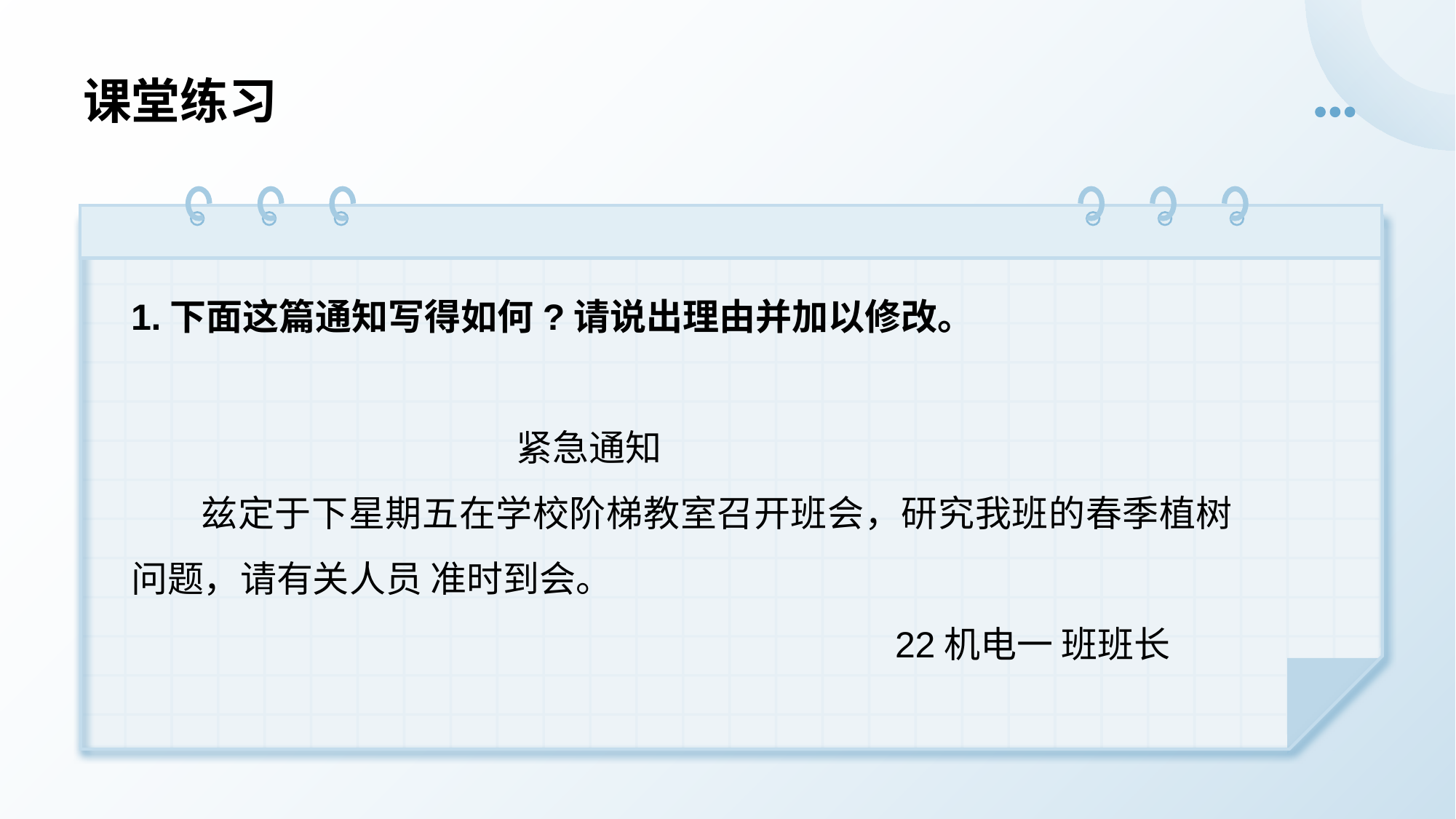

# 课堂练习

1.下面这篇通知写得如何?请说出理由并加以修改。

                                              紧急通知
       兹定于下星期五在学校阶梯教室召开班会，研究我班的春季植树问题，请有关人员 准时到会。
                                                                           22机电一 班班长